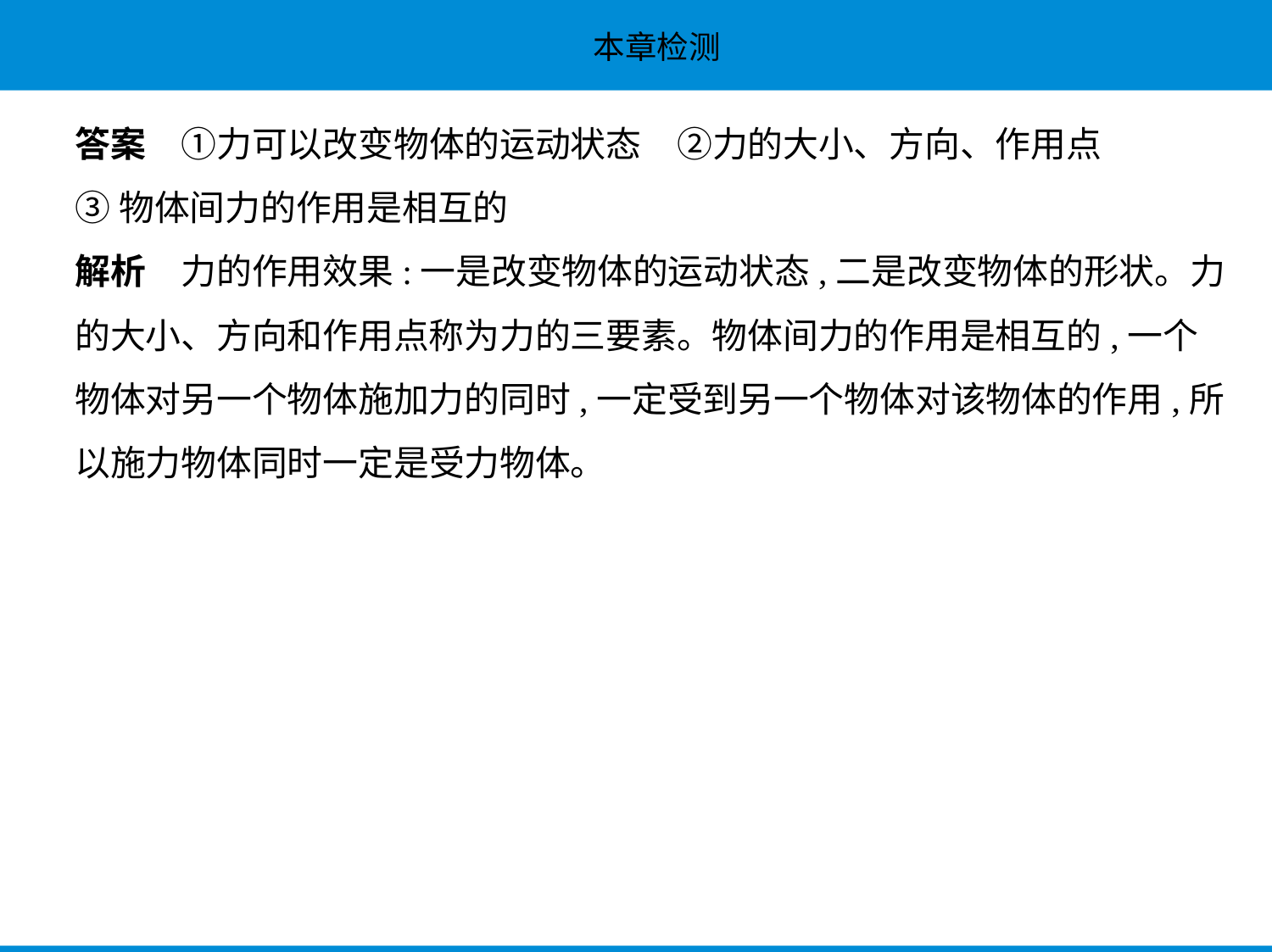

答案　①力可以改变物体的运动状态　②力的大小、方向、作用点
③物体间力的作用是相互的
解析　力的作用效果:一是改变物体的运动状态,二是改变物体的形状。力
的大小、方向和作用点称为力的三要素。物体间力的作用是相互的,一个
物体对另一个物体施加力的同时,一定受到另一个物体对该物体的作用,所
以施力物体同时一定是受力物体。